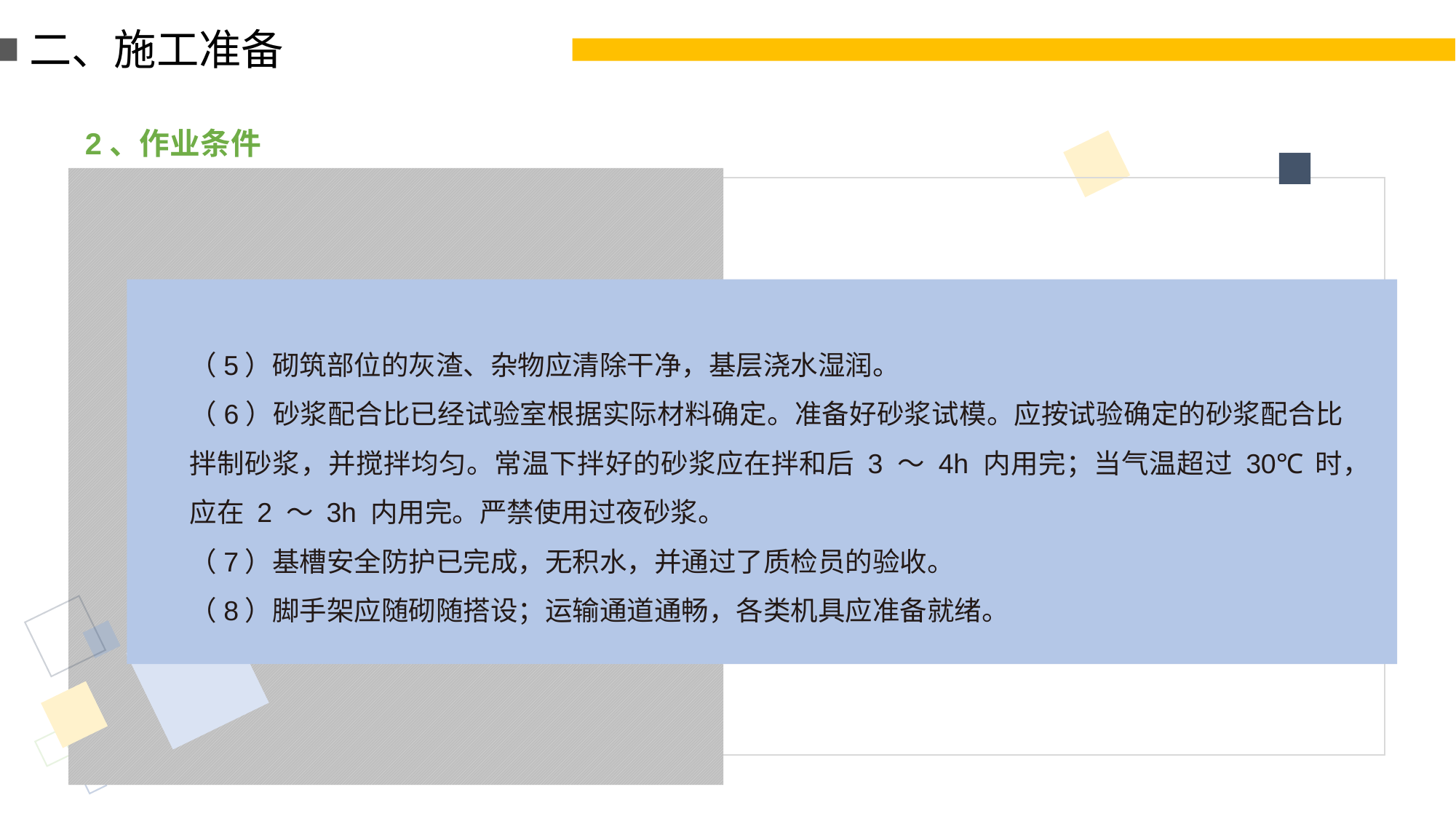

二、施工准备
2、作业条件

（5）砌筑部位的灰渣、杂物应清除干净，基层浇水湿润。
（6）砂浆配合比已经试验室根据实际材料确定。准备好砂浆试模。应按试验确定的砂浆配合比拌制砂浆，并搅拌均匀。常温下拌好的砂浆应在拌和后 3 ～ 4h 内用完；当气温超过 30℃时，应在 2 ～ 3h 内用完。严禁使用过夜砂浆。
（7）基槽安全防护已完成，无积水，并通过了质检员的验收。
（8）脚手架应随砌随搭设；运输通道通畅，各类机具应准备就绪。